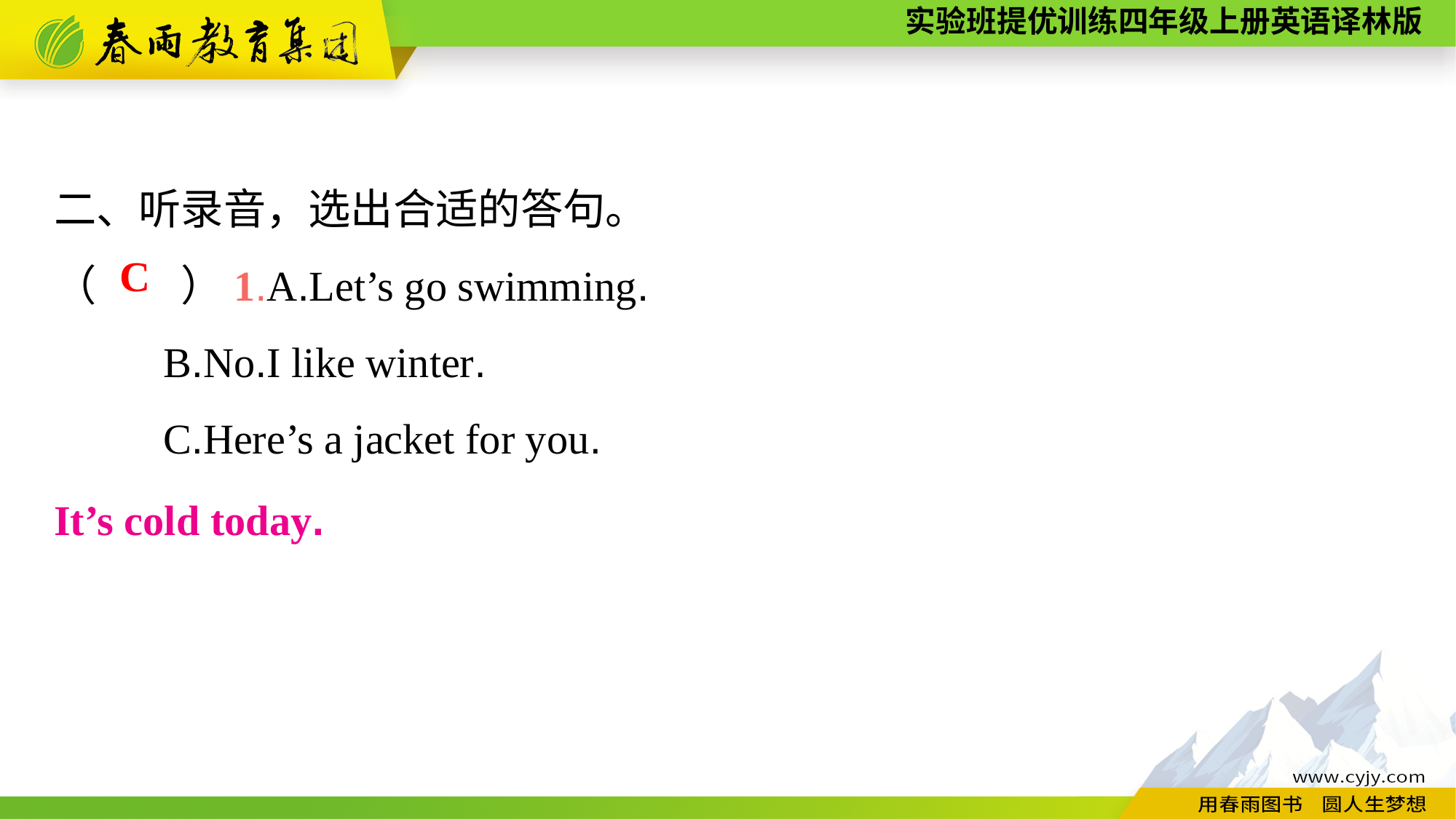

二、听录音，选出合适的答句。
（　　）1.A.Let’s go swimming.
	B.No.I like winter.
	C.Here’s a jacket for you.
C
It’s cold today.